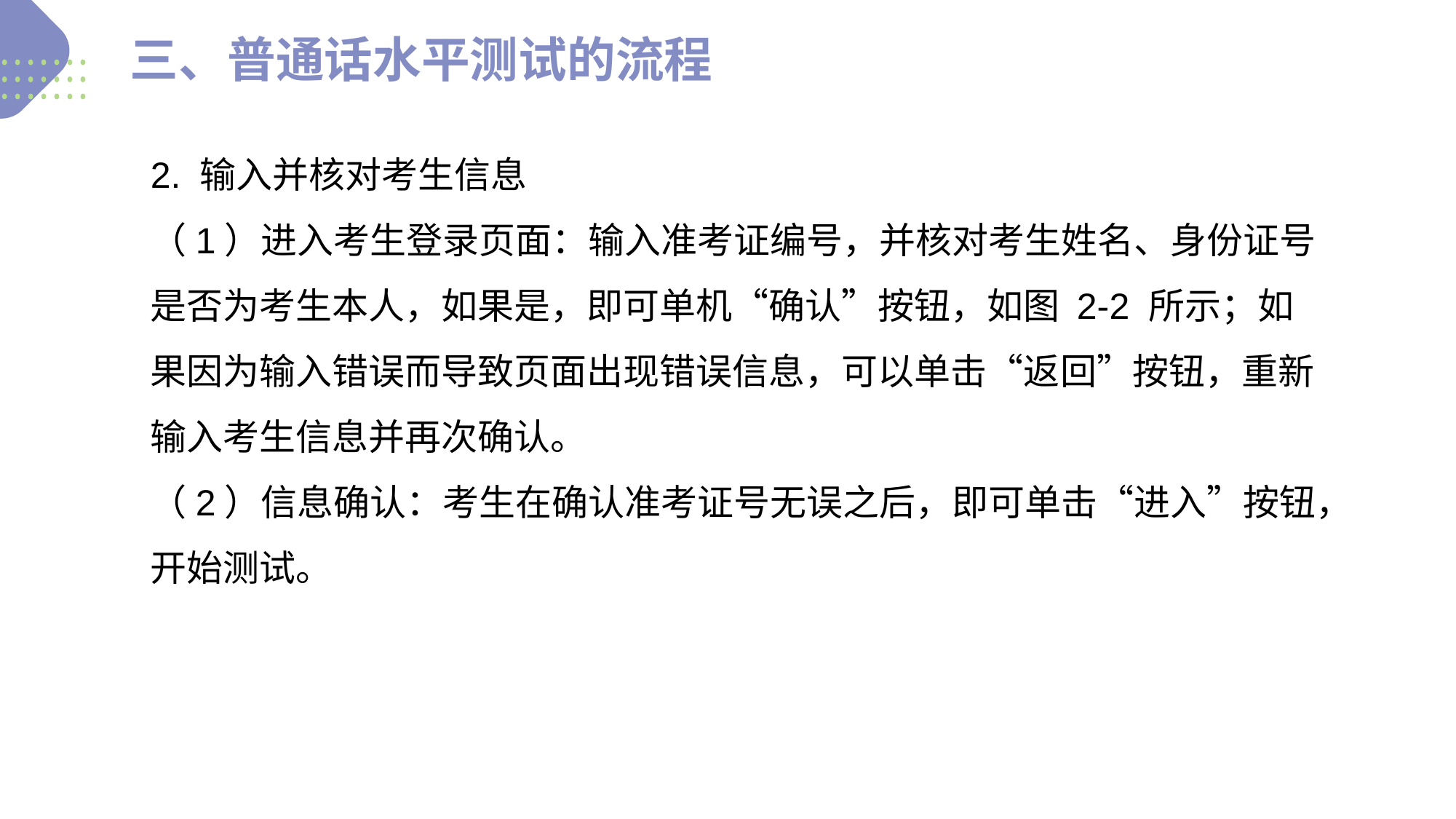

三、普通话水平测试的流程

2. 输入并核对考生信息
（1）进入考生登录页面：输入准考证编号，并核对考生姓名、身份证号是否为考生本人，如果是，即可单机“确认”按钮，如图 2-2 所示；如果因为输入错误而导致页面出现错误信息，可以单击“返回”按钮，重新输入考生信息并再次确认。
（2）信息确认：考生在确认准考证号无误之后，即可单击“进入”按钮，开始测试。